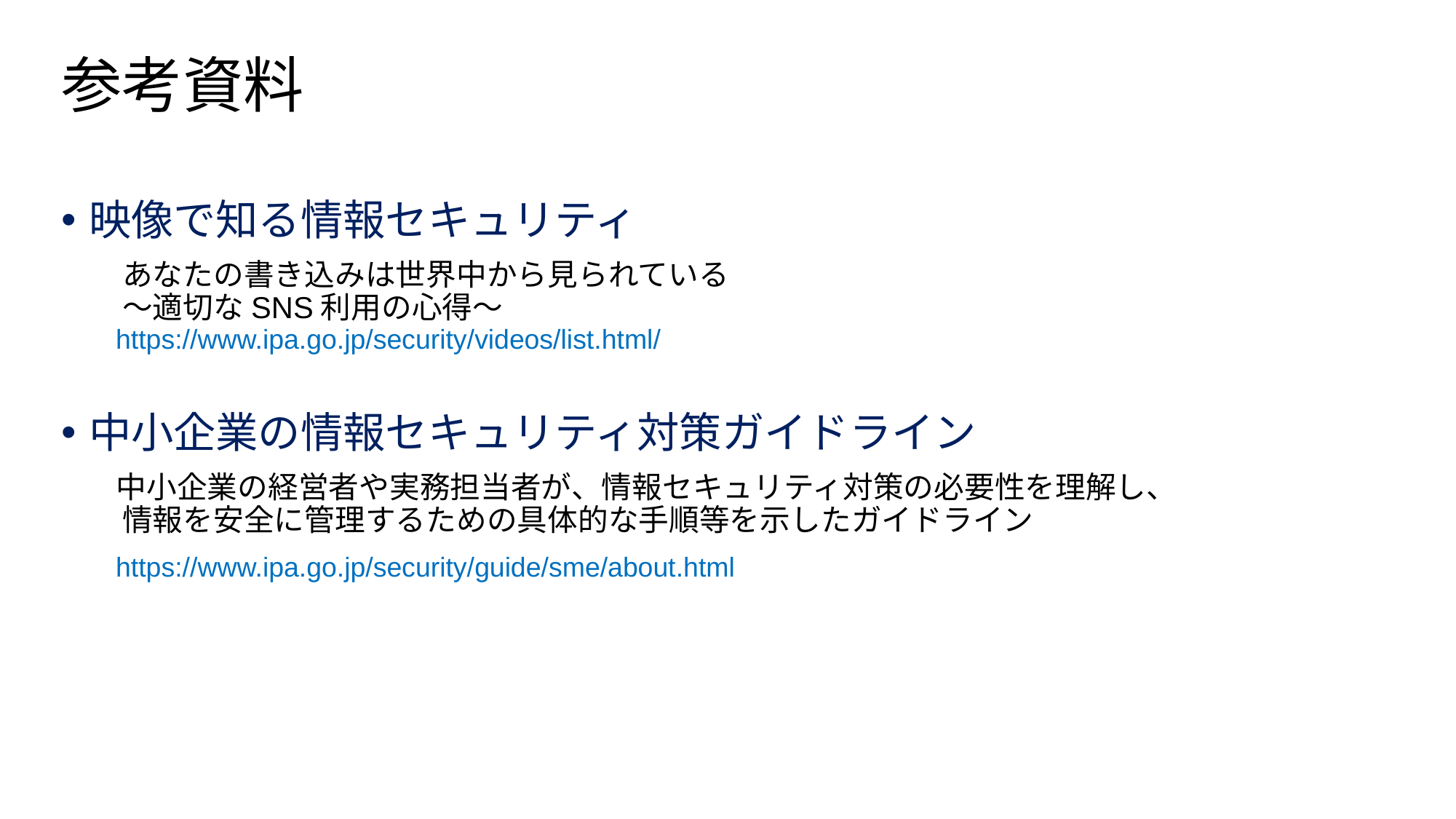

# 参考資料
映像で知る情報セキュリティ
　　あなたの書き込みは世界中から見られている
　　～適切なSNS利用の心得～　
　　https://www.ipa.go.jp/security/videos/list.html/

中小企業の情報セキュリティ対策ガイドライン
　　中小企業の経営者や実務担当者が、情報セキュリティ対策の必要性を理解し、
　　情報を安全に管理するための具体的な手順等を示したガイドライン
　　https://www.ipa.go.jp/security/guide/sme/about.html